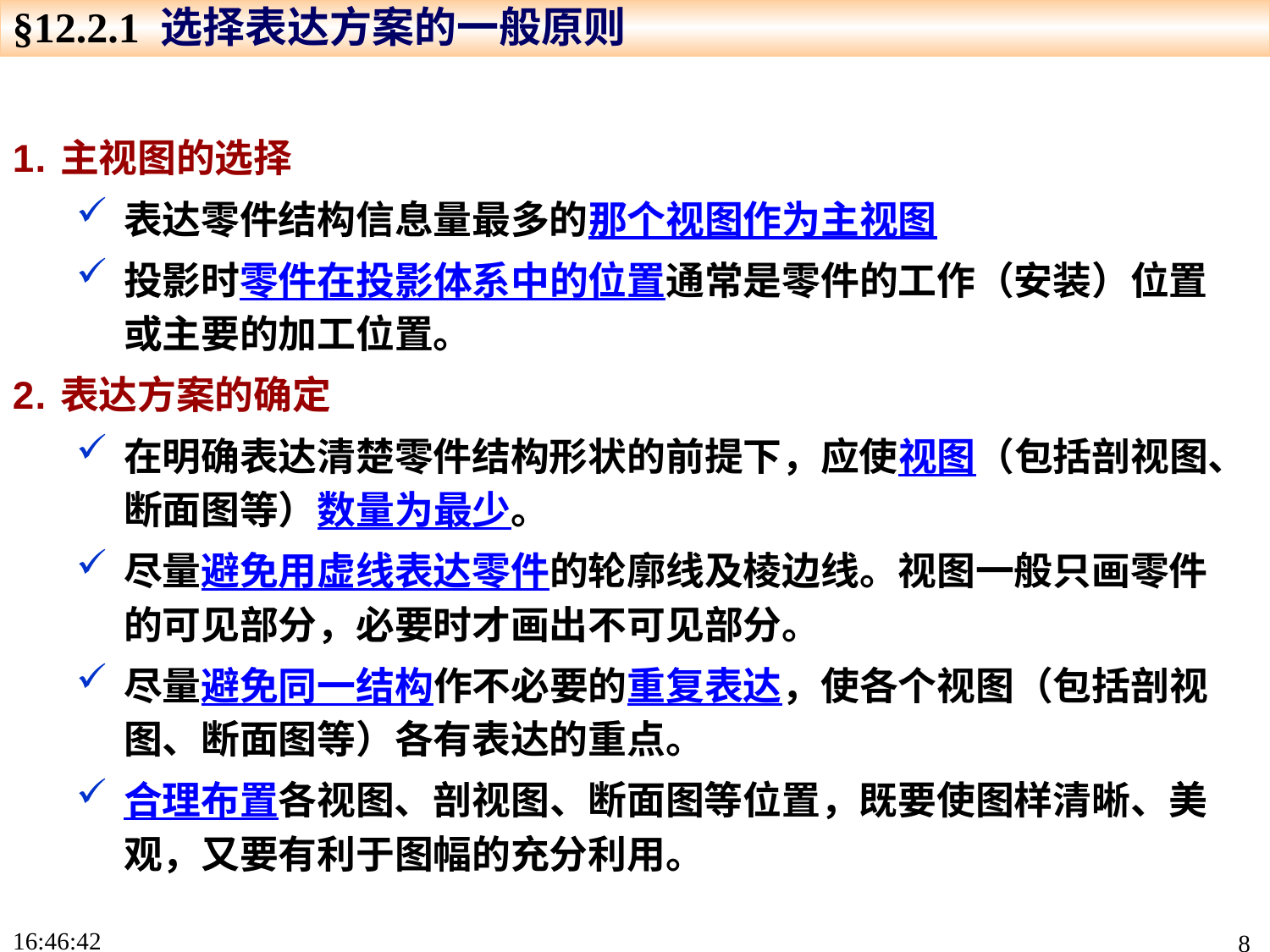

§12.2.1 选择表达方案的一般原则
主视图的选择
表达零件结构信息量最多的那个视图作为主视图
投影时零件在投影体系中的位置通常是零件的工作（安装）位置或主要的加工位置。
表达方案的确定
在明确表达清楚零件结构形状的前提下，应使视图（包括剖视图、断面图等）数量为最少。
尽量避免用虚线表达零件的轮廓线及棱边线。视图一般只画零件的可见部分，必要时才画出不可见部分。
尽量避免同一结构作不必要的重复表达，使各个视图（包括剖视图、断面图等）各有表达的重点。
合理布置各视图、剖视图、断面图等位置，既要使图样清晰、美观，又要有利于图幅的充分利用。
16:46:42
8